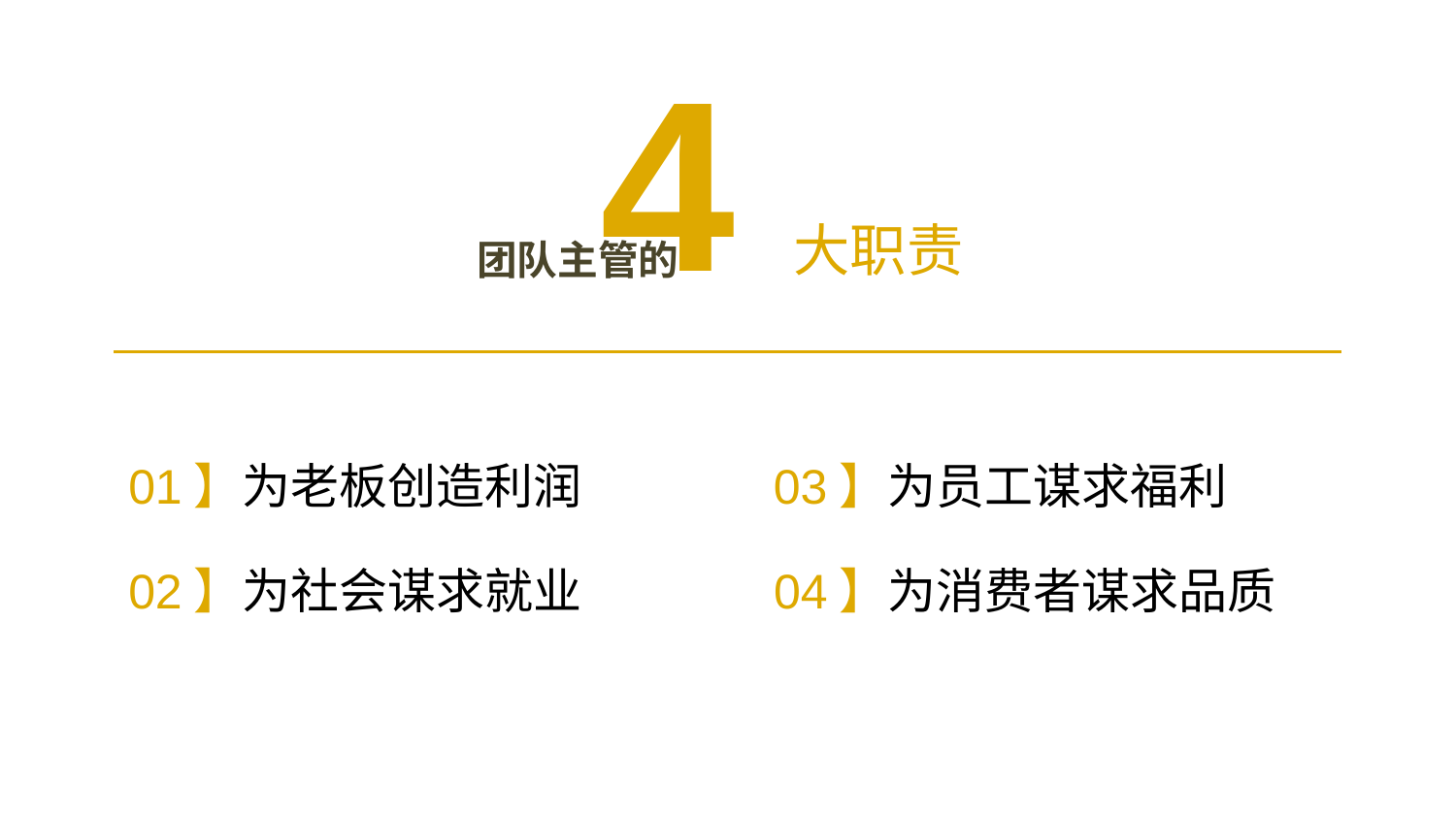

4大职责
团队主管的
01】为老板创造利润
03】为员工谋求福利
02】为社会谋求就业
04】为消费者谋求品质